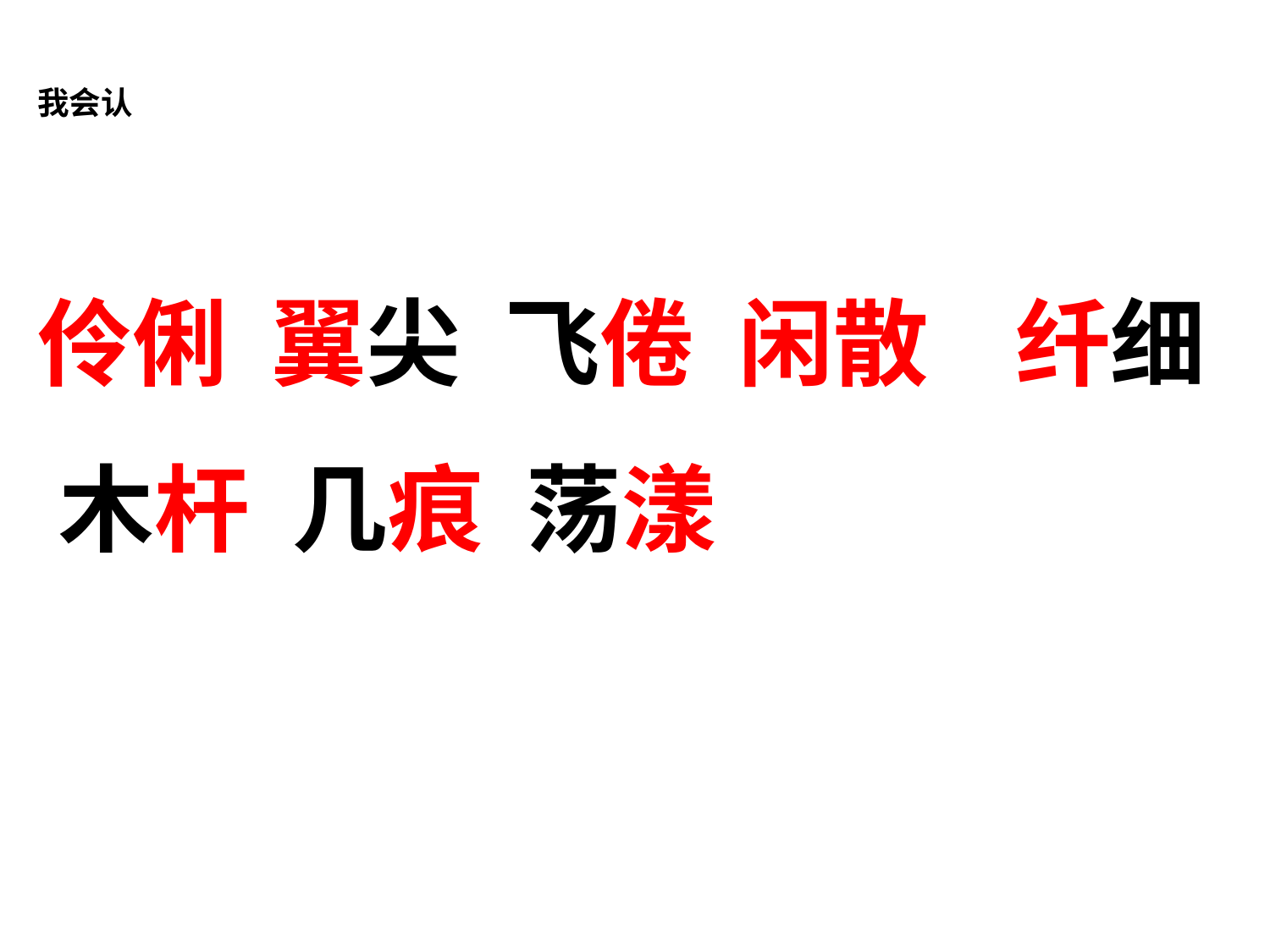

我会认
伶俐  翼尖  飞倦  闲散    纤细  木杆  几痕  荡漾